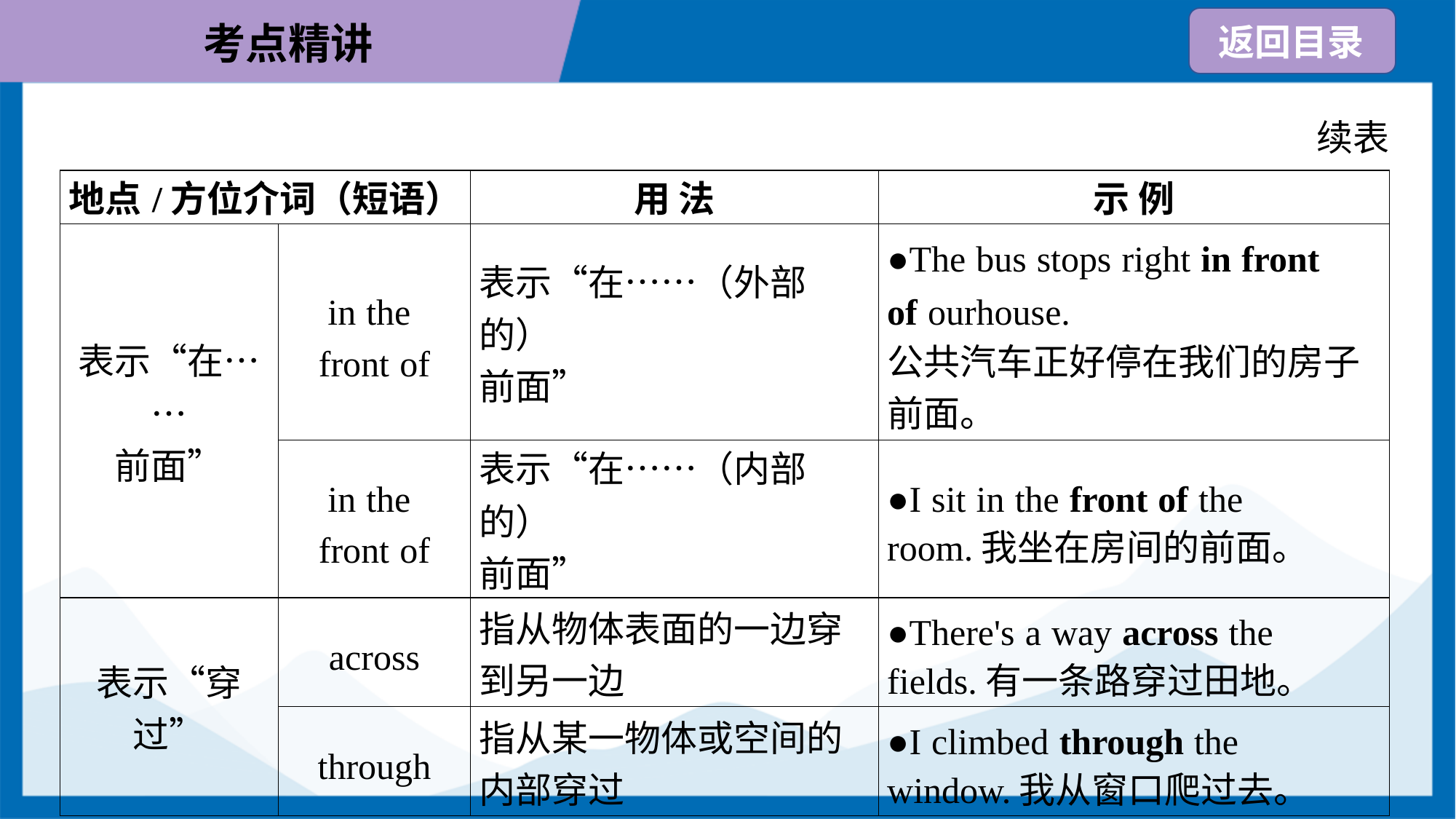

续表
| 地点/方位介词（短语） |  | 用 法 | 示 例 |
| --- | --- | --- | --- |
| 表示“在…… 前面” | in the front of | 表示“在……（外部的） 前面” | ●The bus stops right in front of ourhouse. 公共汽车正好停在我们的房子 前面。 |
|  | in the front of | 表示“在……（内部的） 前面” | ●I sit in the front of the room.我坐在房间的前面。 |
| 表示“穿过” | across | 指从物体表面的一边穿 到另一边 | ●There's a way across the fields.有一条路穿过田地。 |
|  | through | 指从某一物体或空间的 内部穿过 | ●I climbed through the window.我从窗口爬过去。 |